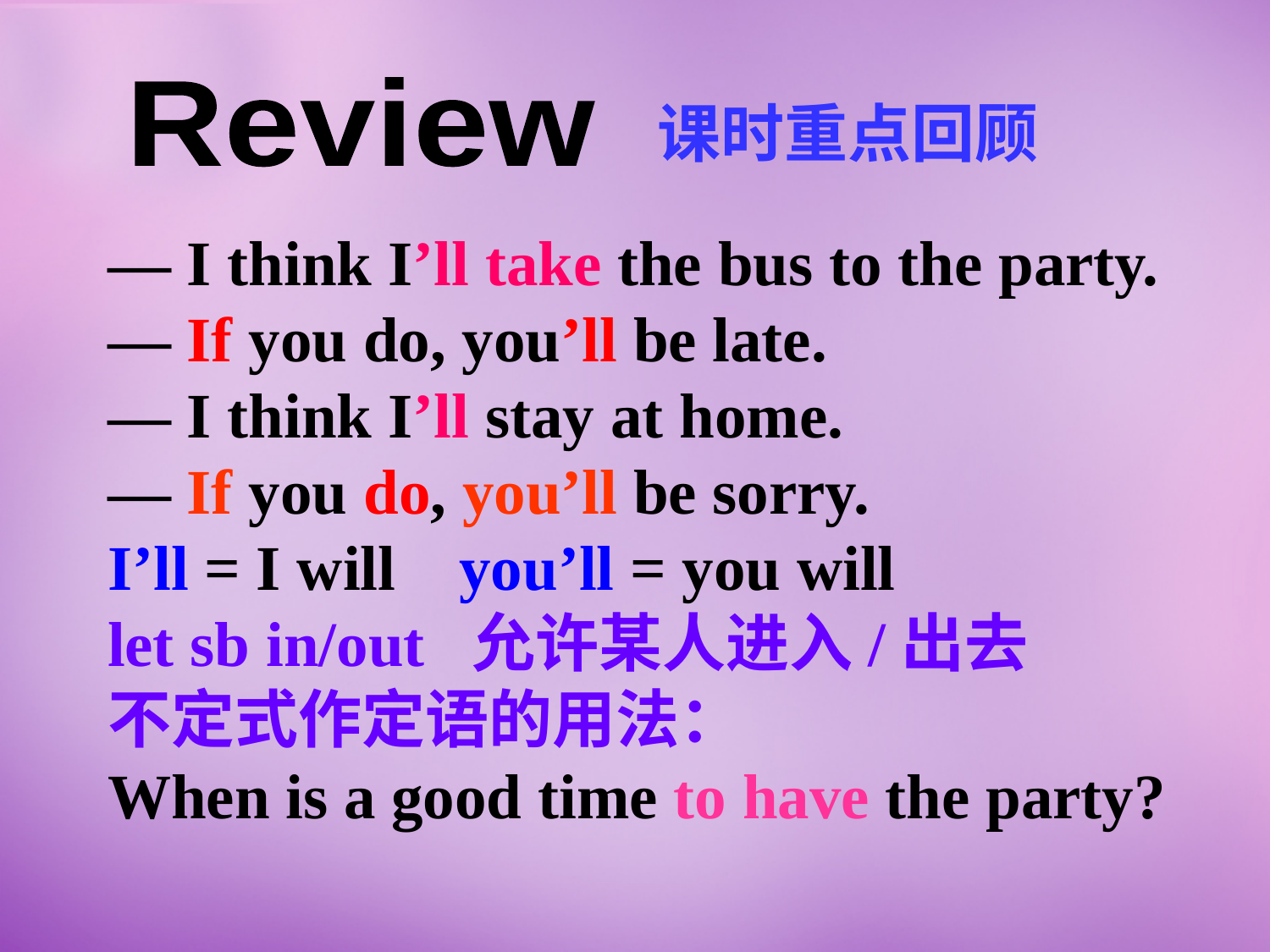

Review
课时重点回顾
— I think I’ll take the bus to the party.
— If you do, you’ll be late.
— I think I’ll stay at home.
— If you do, you’ll be sorry.
I’ll = I will    you’ll = you will
let sb in/out  允许某人进入/出去
不定式作定语的用法：
When is a good time to have the party?